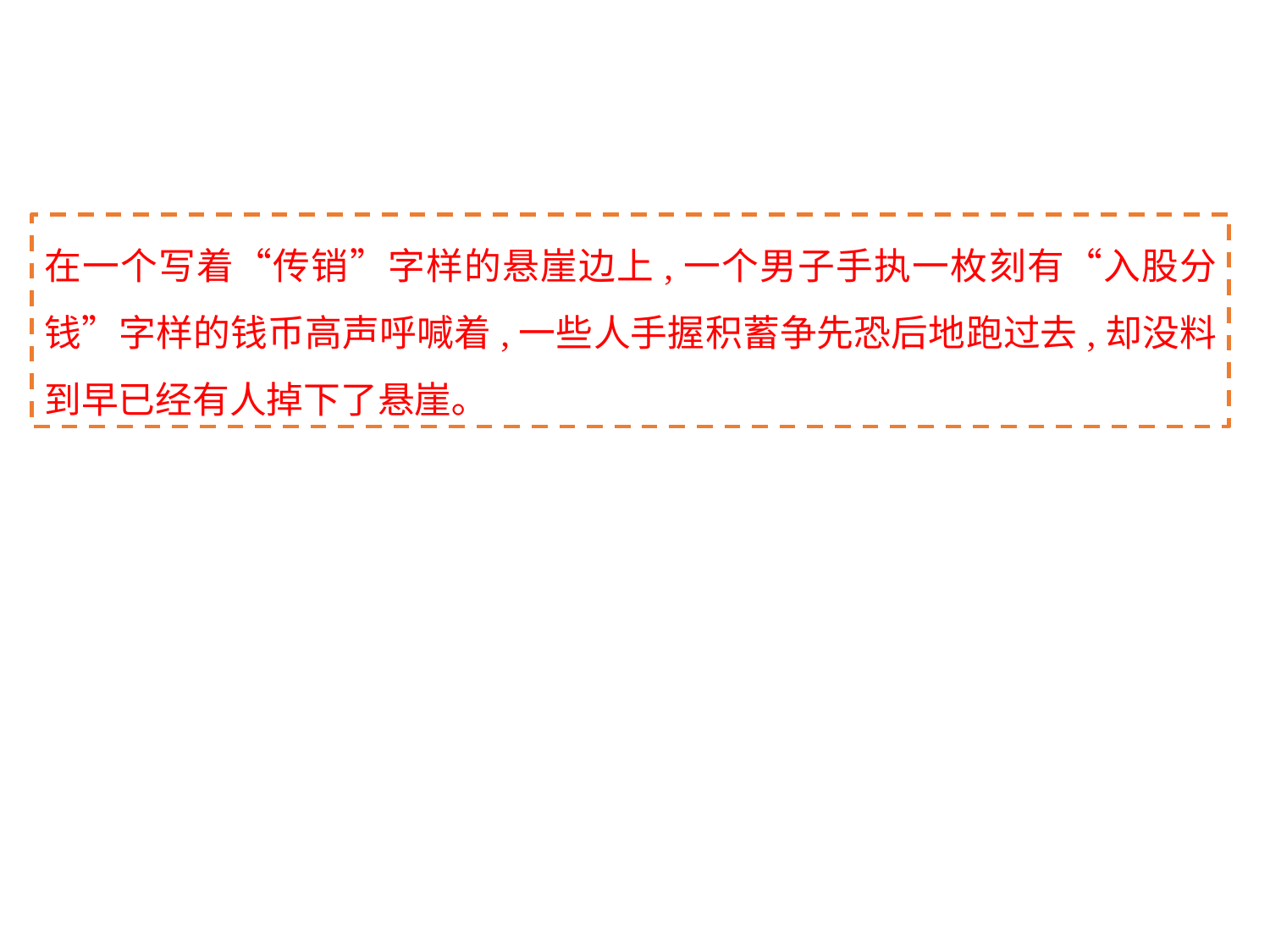

在一个写着“传销”字样的悬崖边上,一个男子手执一枚刻有“入股分钱”字样的钱币高声呼喊着,一些人手握积蓄争先恐后地跑过去,却没料到早已经有人掉下了悬崖｡